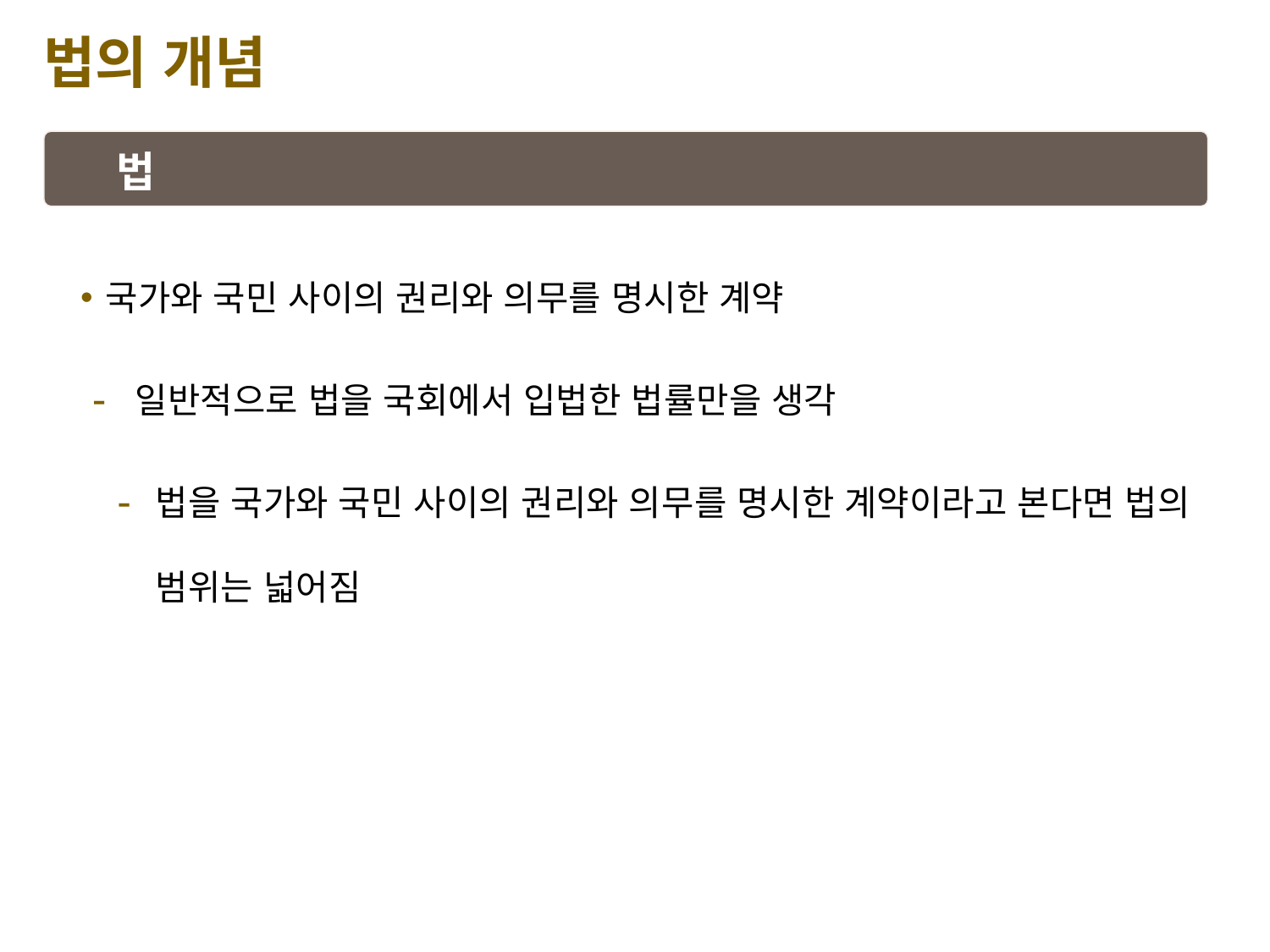

법의 개념

법
국가와 국민 사이의 권리와 의무를 명시한 계약
 일반적으로 법을 국회에서 입법한 법률만을 생각
법을 국가와 국민 사이의 권리와 의무를 명시한 계약이라고 본다면 법의 범위는 넓어짐